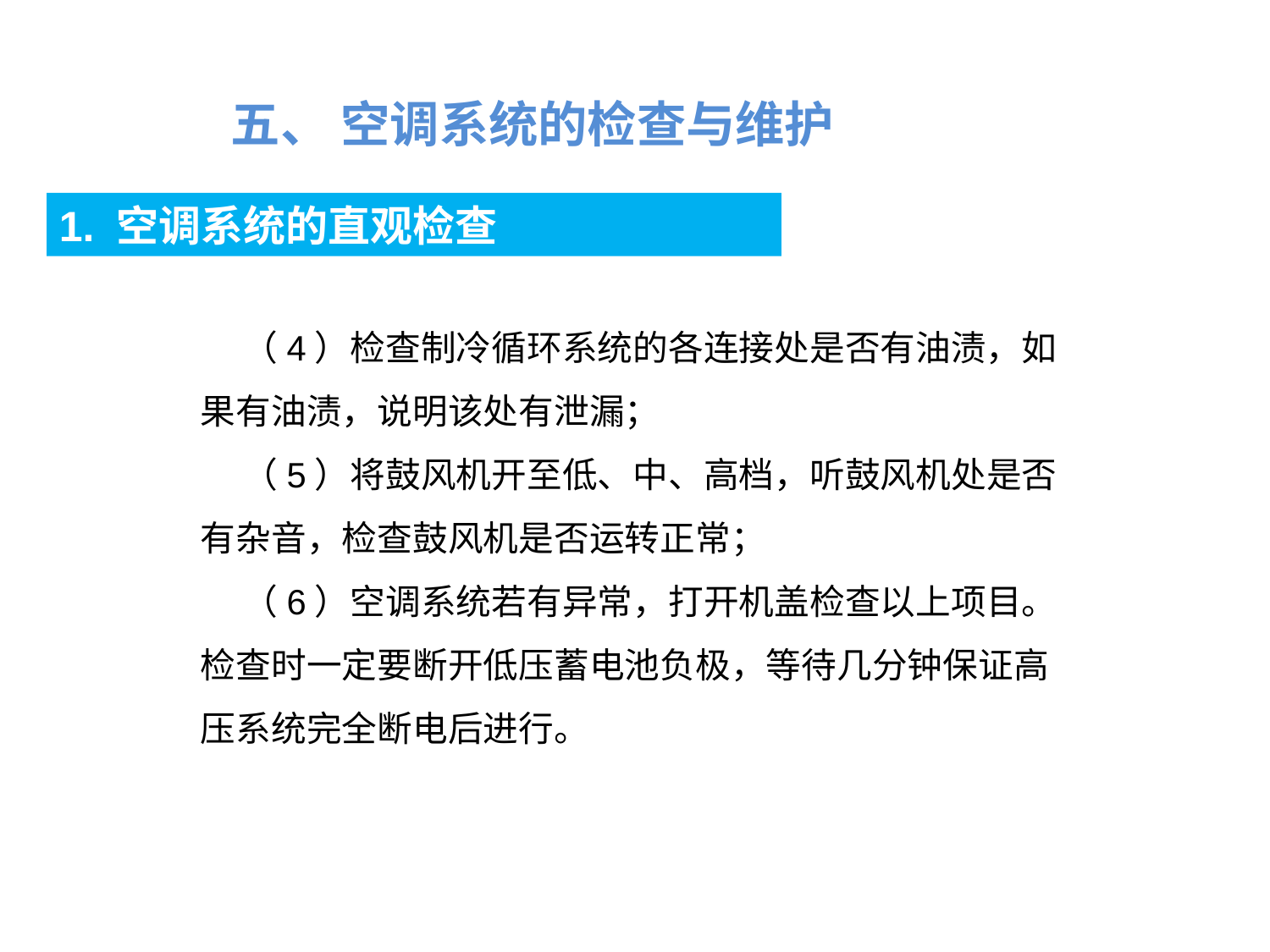

五、 空调系统的检查与维护
1. 空调系统的直观检查
（4）检查制冷循环系统的各连接处是否有油渍，如果有油渍，说明该处有泄漏；
（5）将鼓风机开至低、中、高档，听鼓风机处是否有杂音，检查鼓风机是否运转正常；
（6）空调系统若有异常，打开机盖检查以上项目。检查时一定要断开低压蓄电池负极，等待几分钟保证高压系统完全断电后进行。